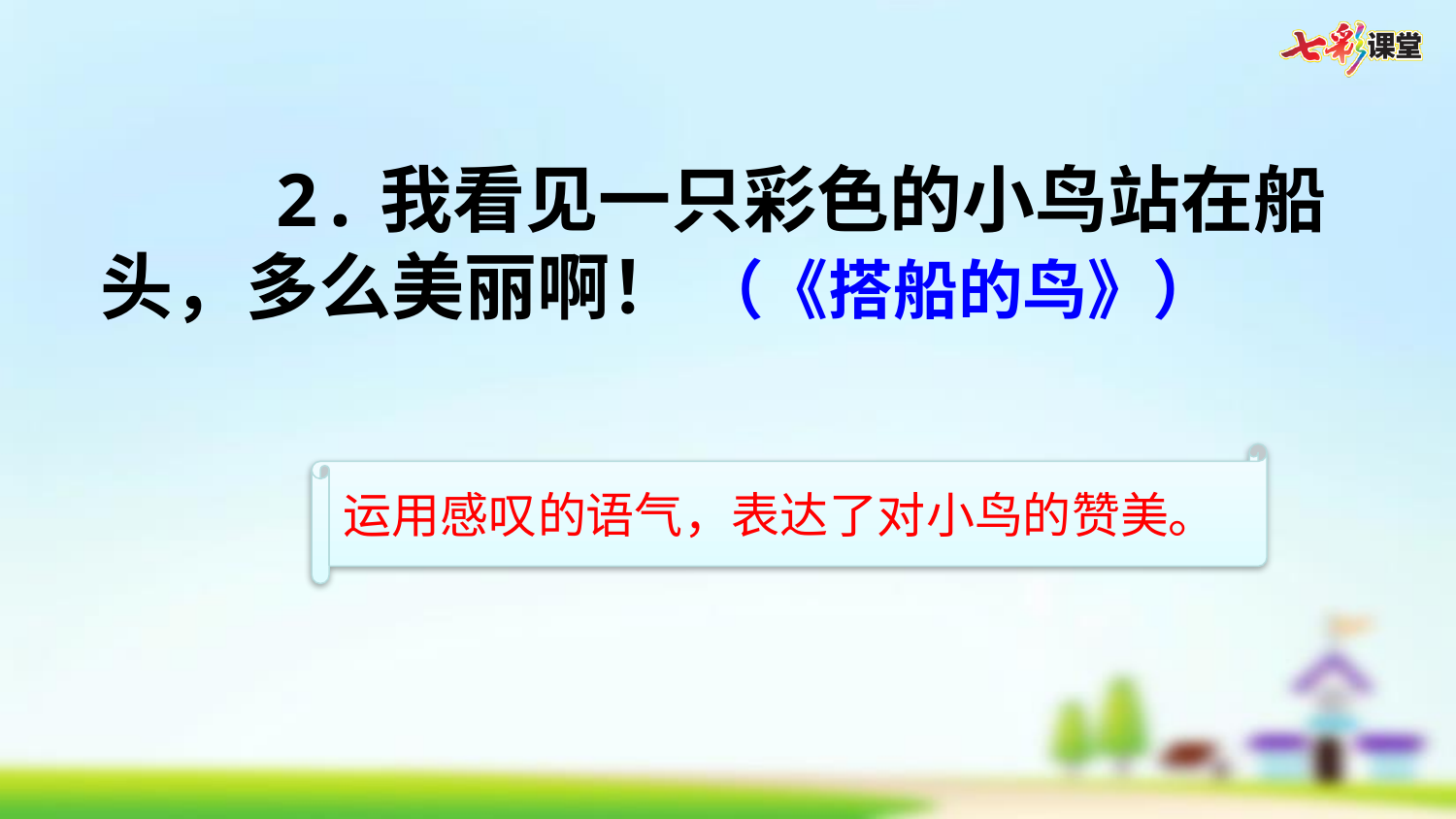

2.我看见一只彩色的小鸟站在船头，多么美丽啊！ （《搭船的鸟》）
运用感叹的语气，表达了对小鸟的赞美。